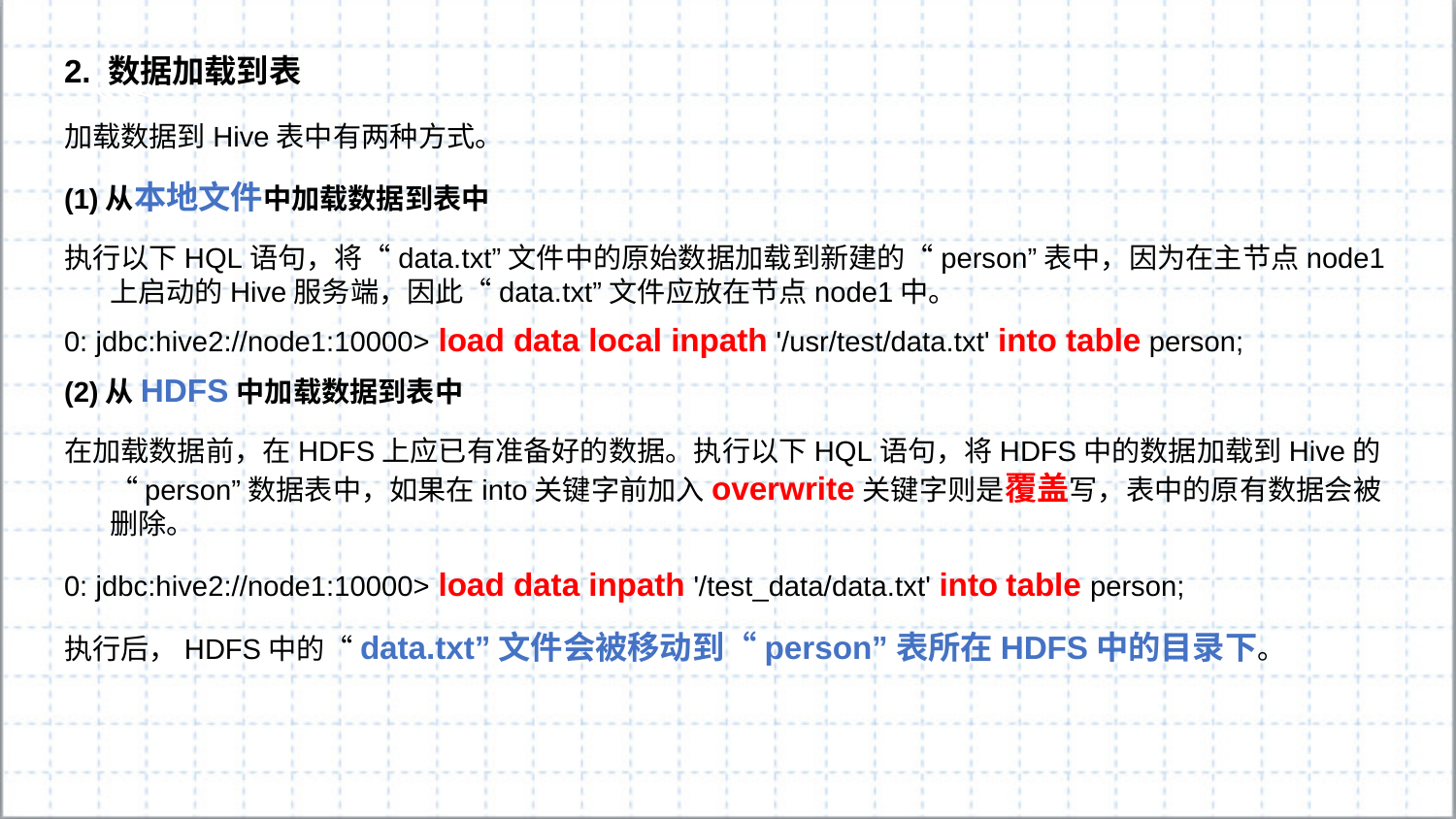

2. 数据加载到表
加载数据到Hive表中有两种方式。
(1)从本地文件中加载数据到表中
执行以下HQL语句，将“data.txt”文件中的原始数据加载到新建的“person”表中，因为在主节点node1上启动的Hive服务端，因此“data.txt”文件应放在节点node1中。
0: jdbc:hive2://node1:10000> load data local inpath '/usr/test/data.txt' into table person;
(2)从HDFS中加载数据到表中
在加载数据前，在HDFS上应已有准备好的数据。执行以下HQL语句，将HDFS中的数据加载到Hive的“person”数据表中，如果在into关键字前加入overwrite关键字则是覆盖写，表中的原有数据会被删除。
0: jdbc:hive2://node1:10000> load data inpath '/test_data/data.txt' into table person;
执行后，HDFS中的“data.txt”文件会被移动到“person”表所在HDFS中的目录下。